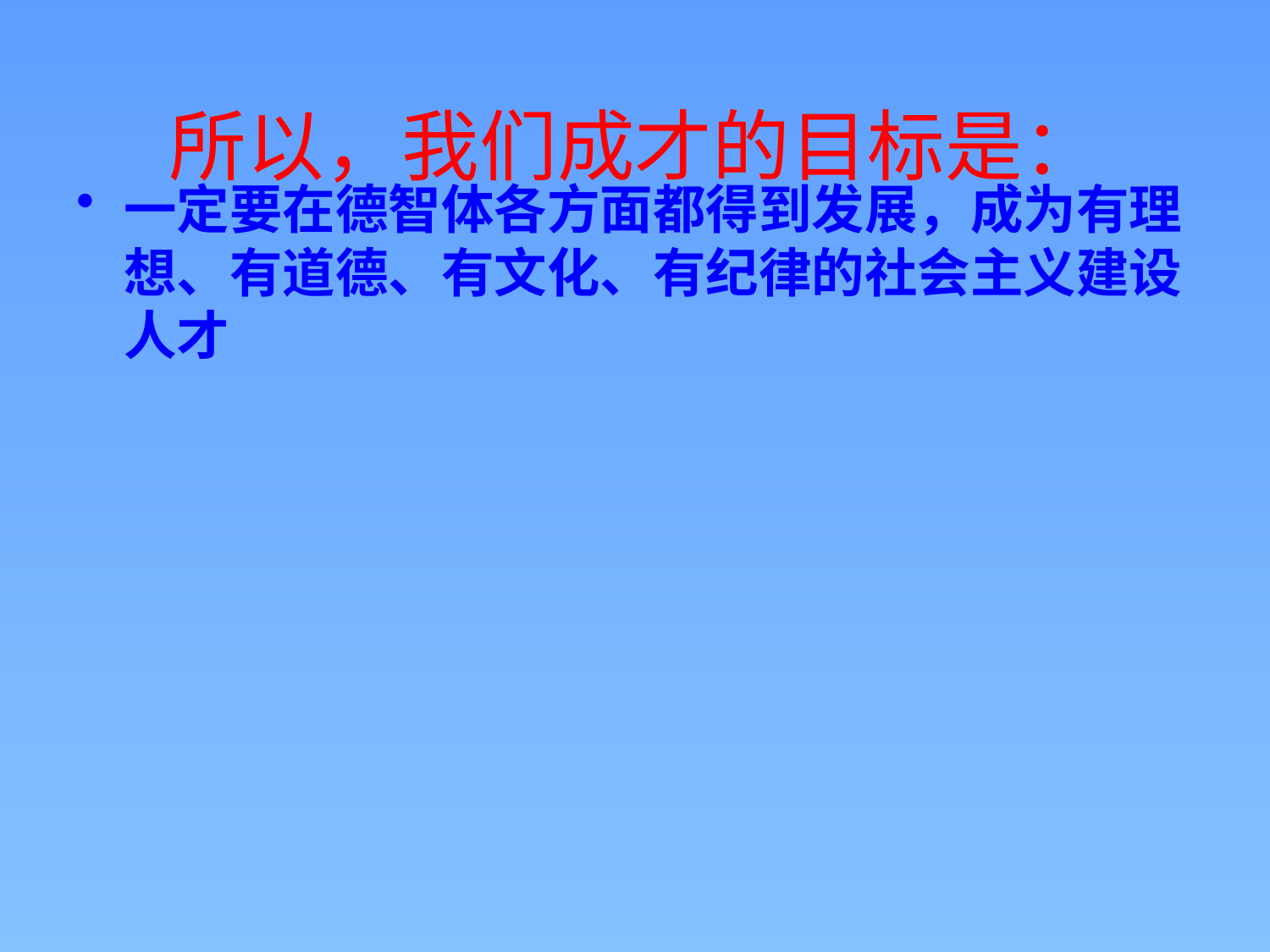

所以，我们成才的目标是：
一定要在德智体各方面都得到发展，成为有理想、有道德、有文化、有纪律的社会主义建设人才